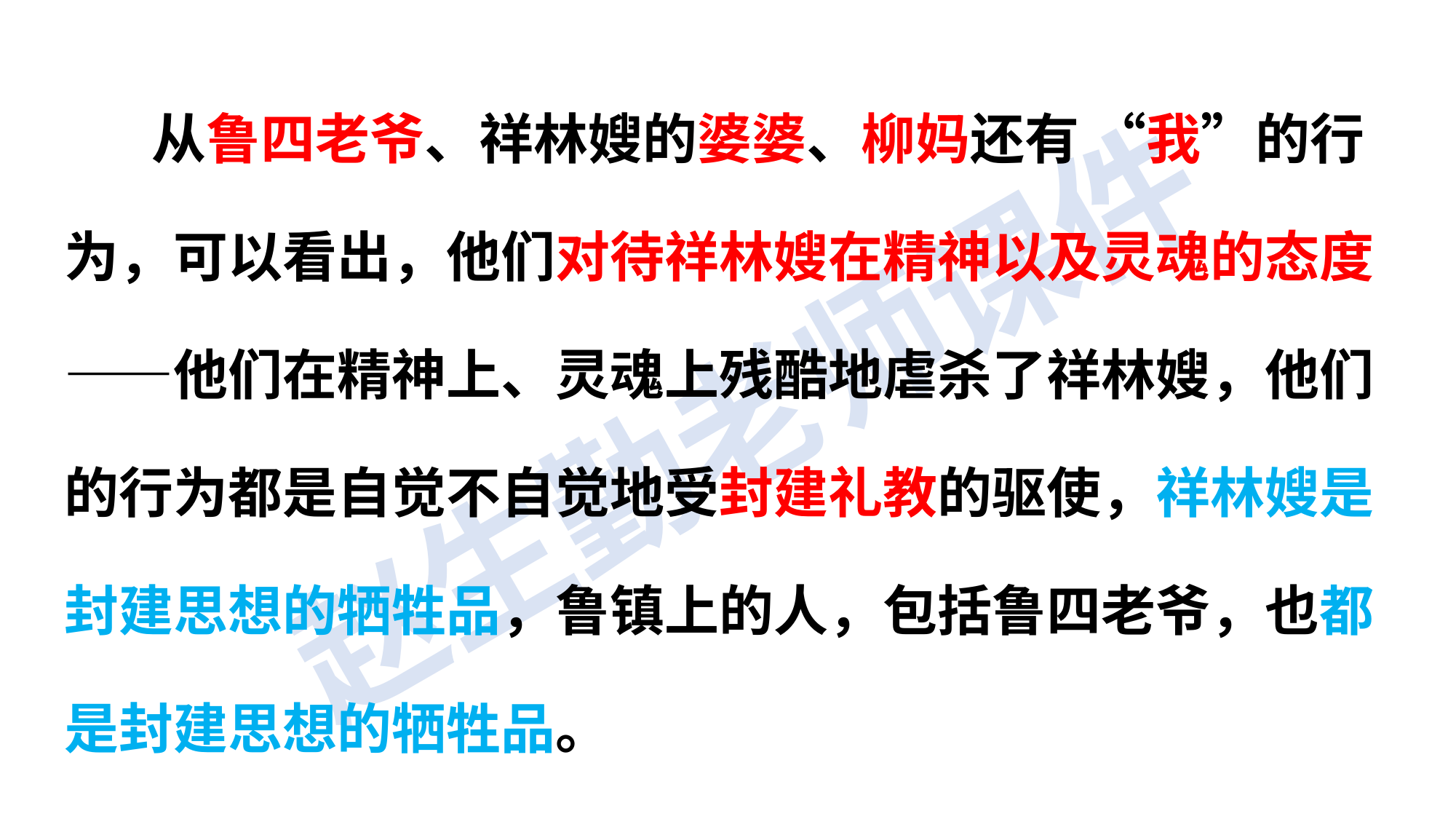

从鲁四老爷、祥林嫂的婆婆、柳妈还有 “我”的行为，可以看出，他们对待祥林嫂在精神以及灵魂的态度——他们在精神上、灵魂上残酷地虐杀了祥林嫂，他们的行为都是自觉不自觉地受封建礼教的驱使，祥林嫂是封建思想的牺牲品，鲁镇上的人，包括鲁四老爷，也都是封建思想的牺牲品。